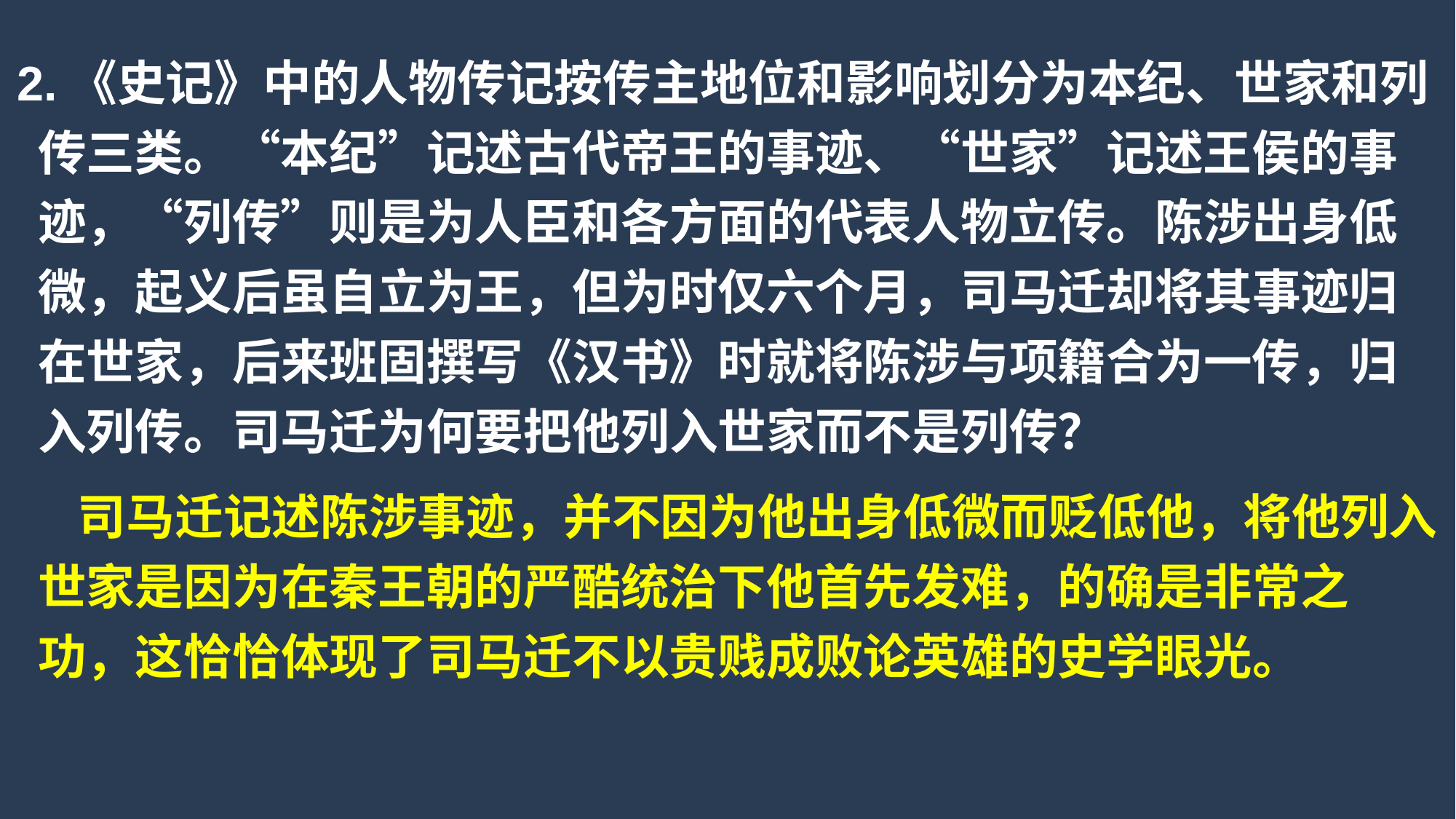

2.《史记》中的人物传记按传主地位和影响划分为本纪、世家和列传三类。“本纪”记述古代帝王的事迹、“世家”记述王侯的事迹，“列传”则是为人臣和各方面的代表人物立传。陈涉出身低微，起义后虽自立为王，但为时仅六个月，司马迁却将其事迹归在世家，后来班固撰写《汉书》时就将陈涉与项籍合为一传，归入列传。司马迁为何要把他列入世家而不是列传？
     司马迁记述陈涉事迹，并不因为他出身低微而贬低他，将他列入世家是因为在秦王朝的严酷统治下他首先发难，的确是非常之功，这恰恰体现了司马迁不以贵贱成败论英雄的史学眼光。